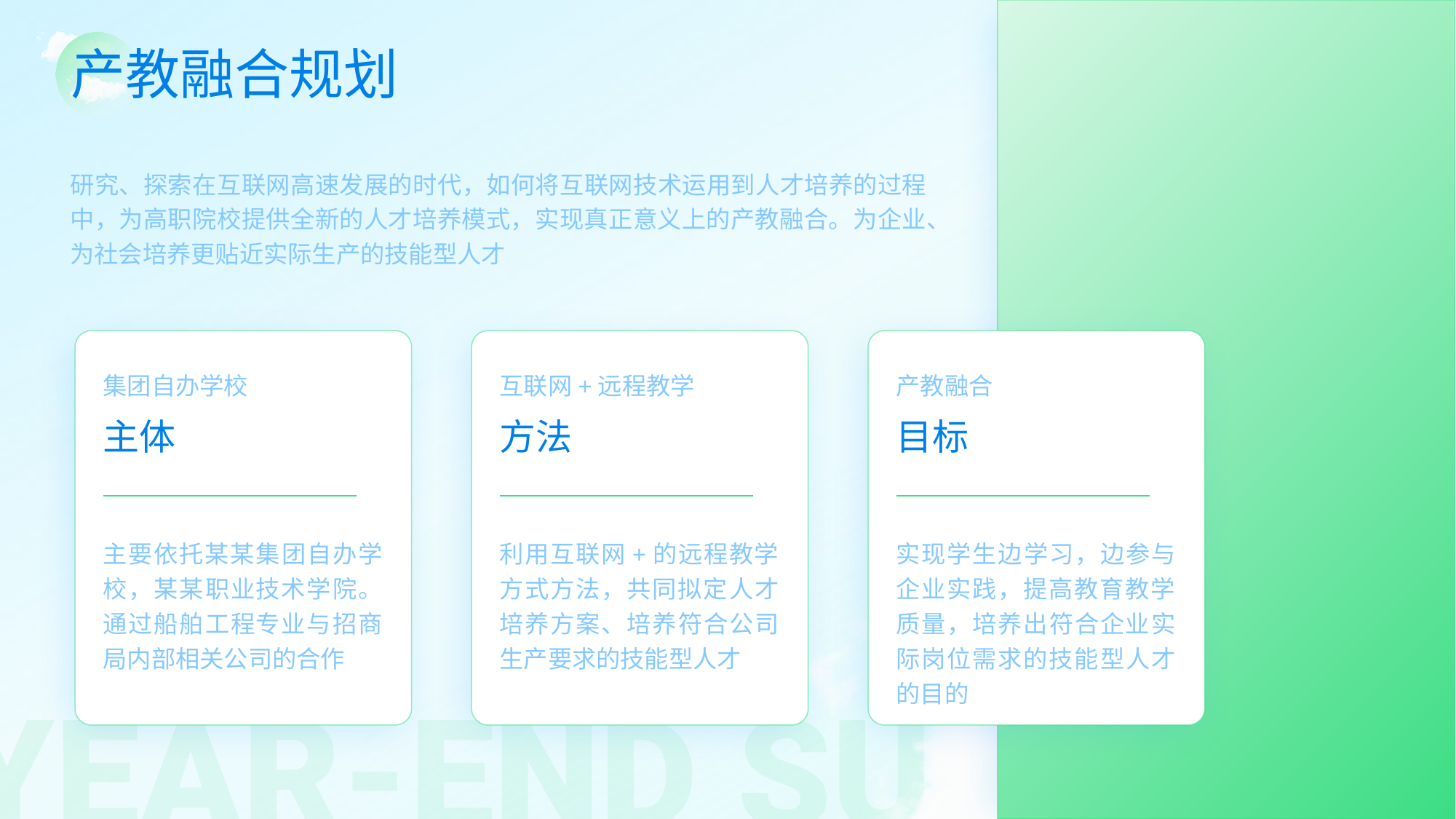

产教融合规划
研究、探索在互联网高速发展的时代，如何将互联网技术运用到人才培养的过程中，为高职院校提供全新的人才培养模式，实现真正意义上的产教融合。为企业、为社会培养更贴近实际生产的技能型人才

集团自办学校
互联网+远程教学
产教融合
主体
方法
目标
主要依托某某集团自办学校，某某职业技术学院。通过船舶工程专业与招商局内部相关公司的合作
利用互联网+的远程教学方式方法，共同拟定人才培养方案、培养符合公司生产要求的技能型人才
实现学生边学习，边参与企业实践，提高教育教学质量，培养出符合企业实际岗位需求的技能型人才的目的